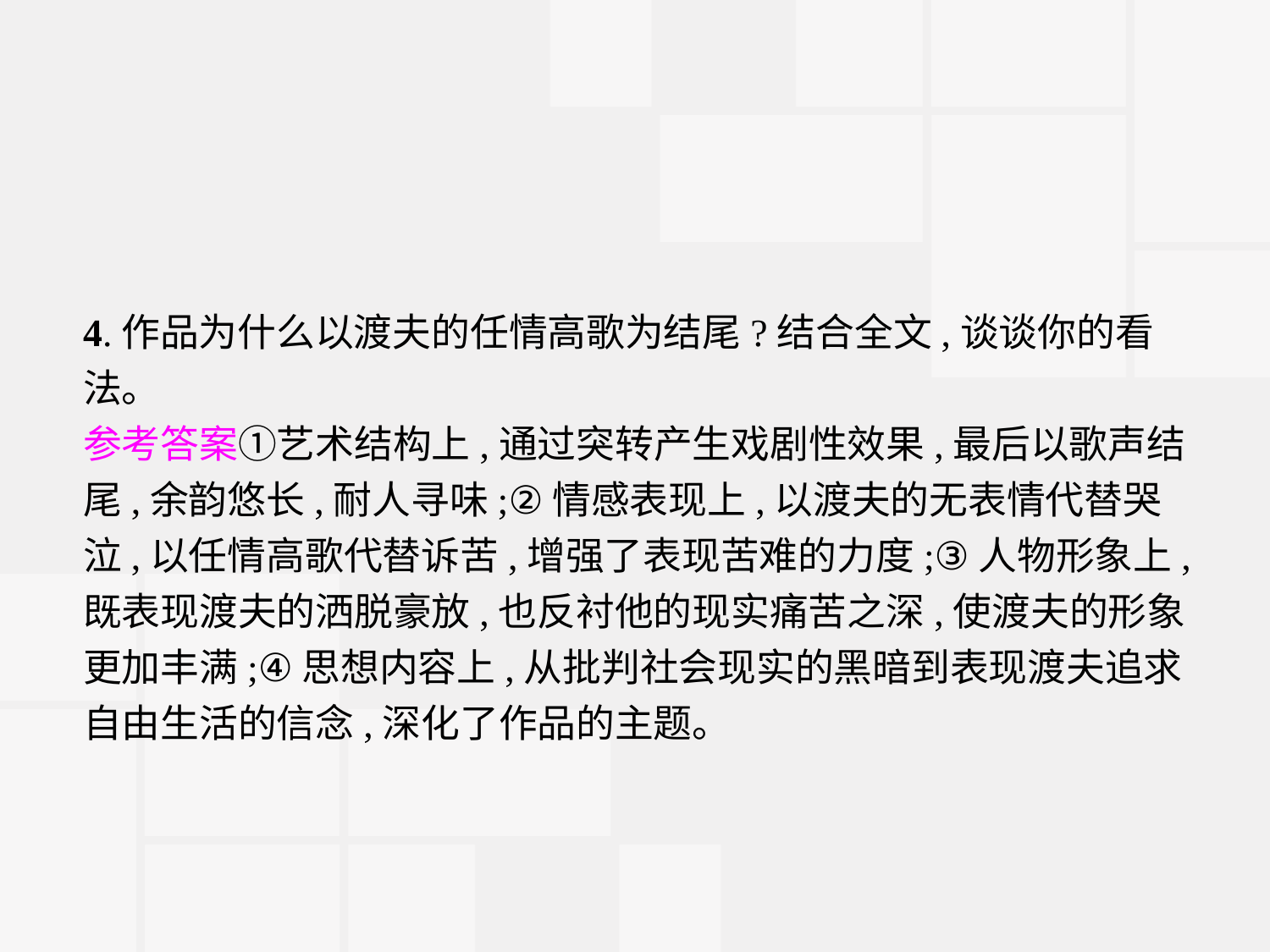

4.作品为什么以渡夫的任情高歌为结尾?结合全文,谈谈你的看法。
参考答案①艺术结构上,通过突转产生戏剧性效果,最后以歌声结尾,余韵悠长,耐人寻味;②情感表现上,以渡夫的无表情代替哭泣,以任情高歌代替诉苦,增强了表现苦难的力度;③人物形象上,既表现渡夫的洒脱豪放,也反衬他的现实痛苦之深,使渡夫的形象更加丰满;④思想内容上,从批判社会现实的黑暗到表现渡夫追求自由生活的信念,深化了作品的主题。